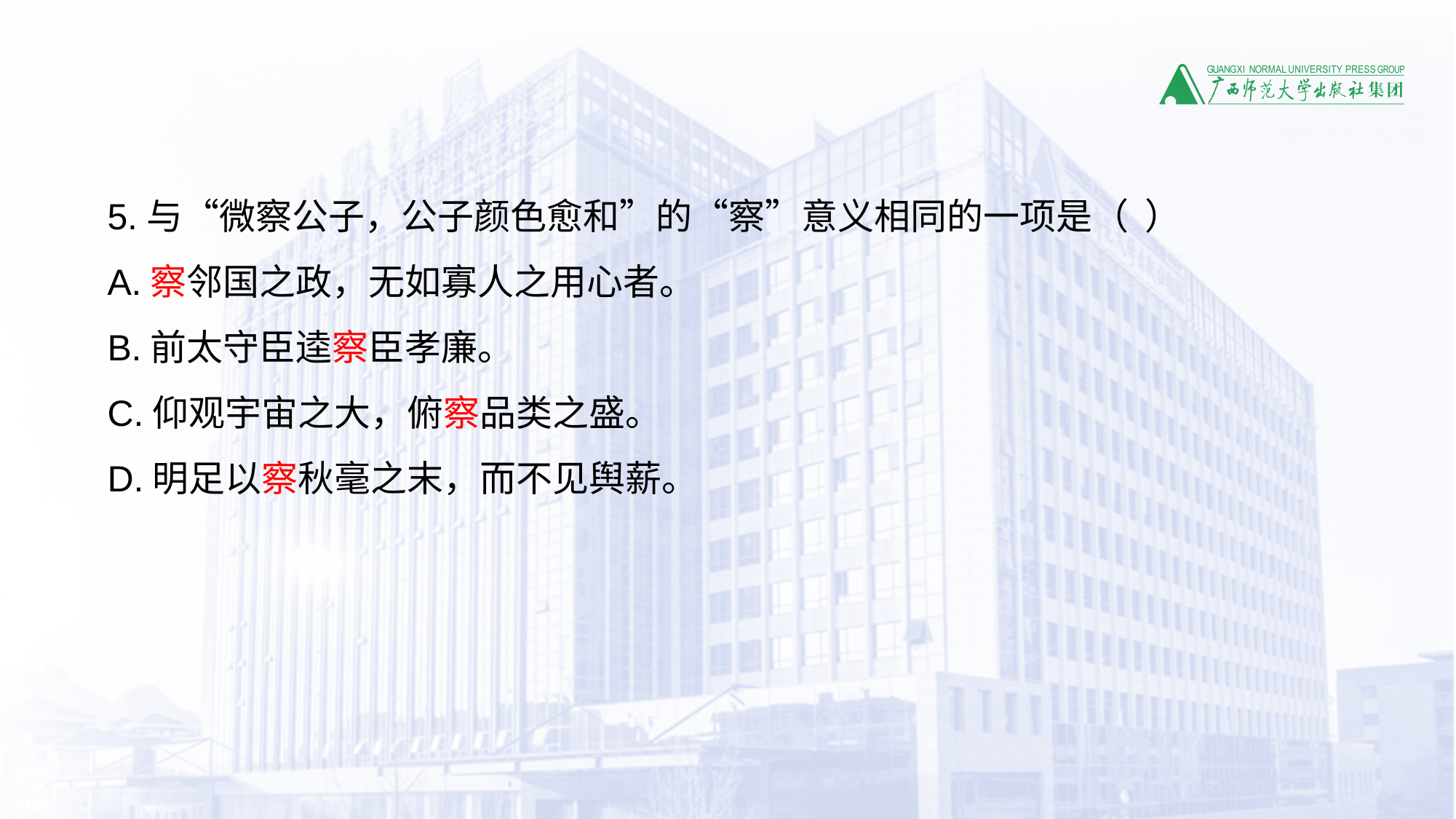

5.与“微察公子，公子颜色愈和”的“察”意义相同的一项是（  ）
A.察邻国之政，无如寡人之用心者。
B.前太守臣逵察臣孝廉。
C.仰观宇宙之大，俯察品类之盛。
D.明足以察秋毫之末，而不见舆薪。